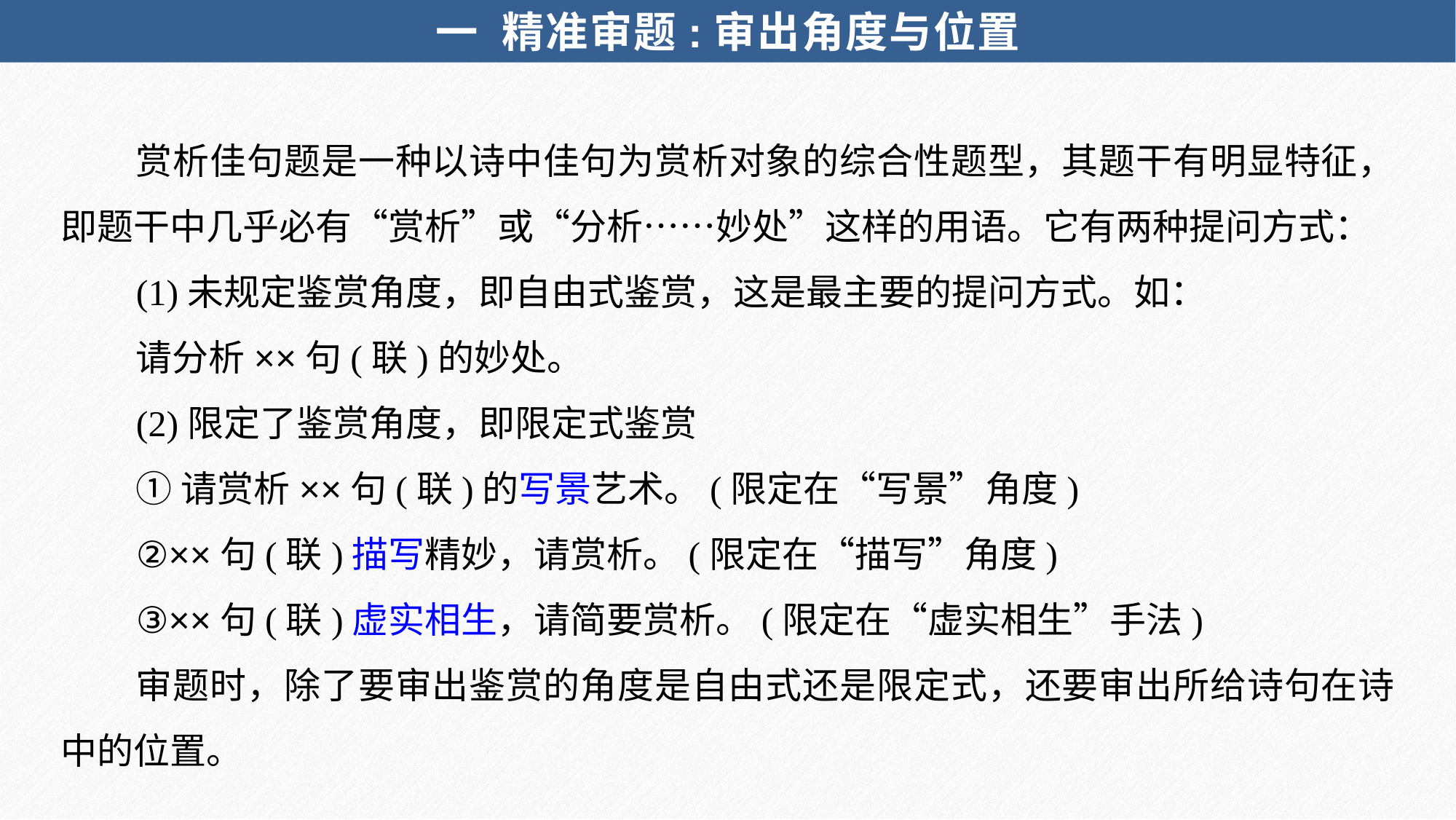

一  精准审题:审出角度与位置
赏析佳句题是一种以诗中佳句为赏析对象的综合性题型，其题干有明显特征，即题干中几乎必有“赏析”或“分析……妙处”这样的用语。它有两种提问方式：
(1)未规定鉴赏角度，即自由式鉴赏，这是最主要的提问方式。如：
请分析××句(联)的妙处。
(2)限定了鉴赏角度，即限定式鉴赏
①请赏析××句(联)的写景艺术。(限定在“写景”角度)
②××句(联)描写精妙，请赏析。(限定在“描写”角度)
③××句(联)虚实相生，请简要赏析。(限定在“虚实相生”手法)
审题时，除了要审出鉴赏的角度是自由式还是限定式，还要审出所给诗句在诗中的位置。